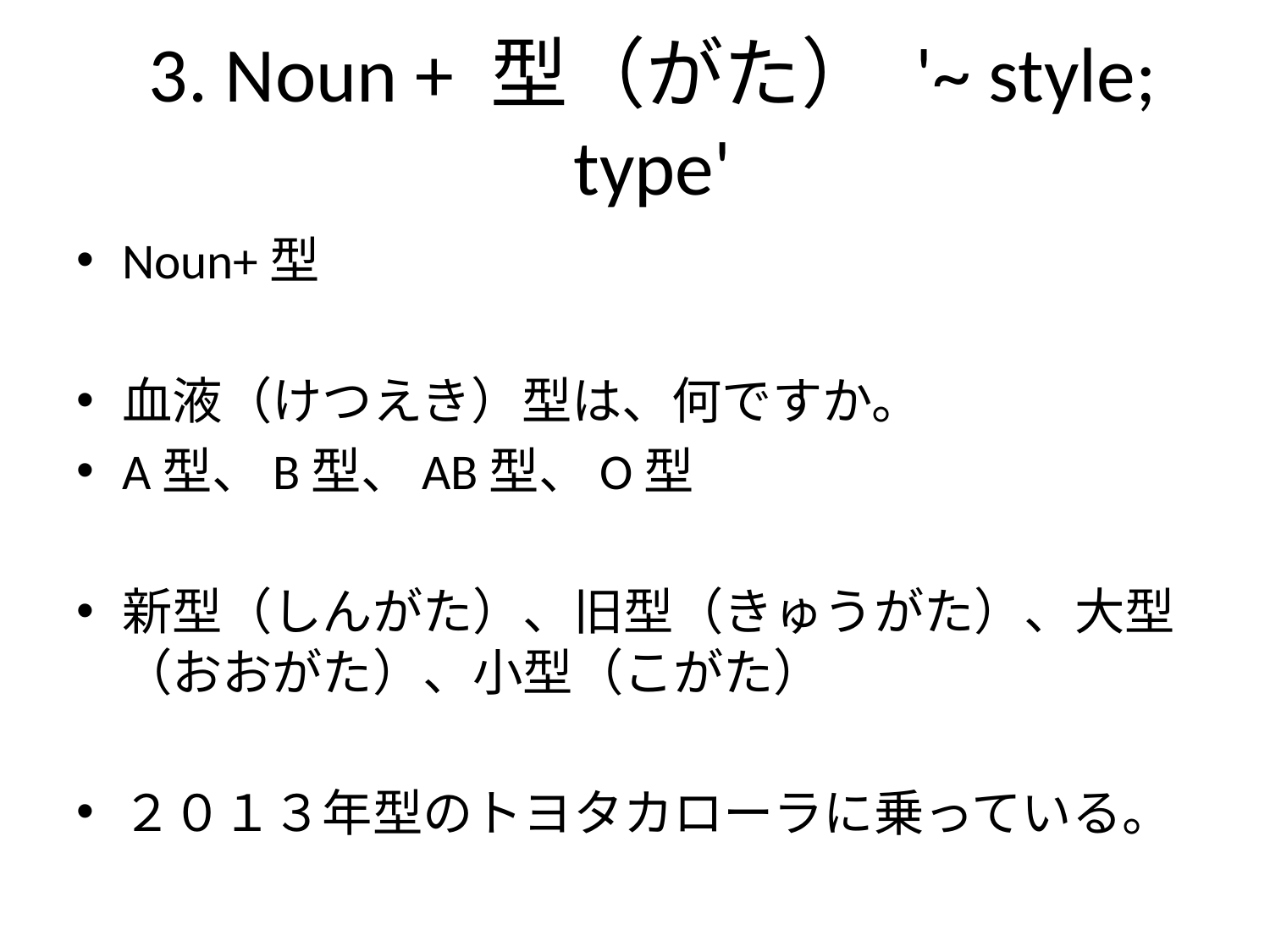

# 3. Noun + 型（がた） '~ style; type'
Noun+型

血液（けつえき）型は、何ですか。
A型、B型、AB型、O型

新型（しんがた）、旧型（きゅうがた）、大型（おおがた）、小型（こがた）

２０１３年型のトヨタカローラに乗っている。